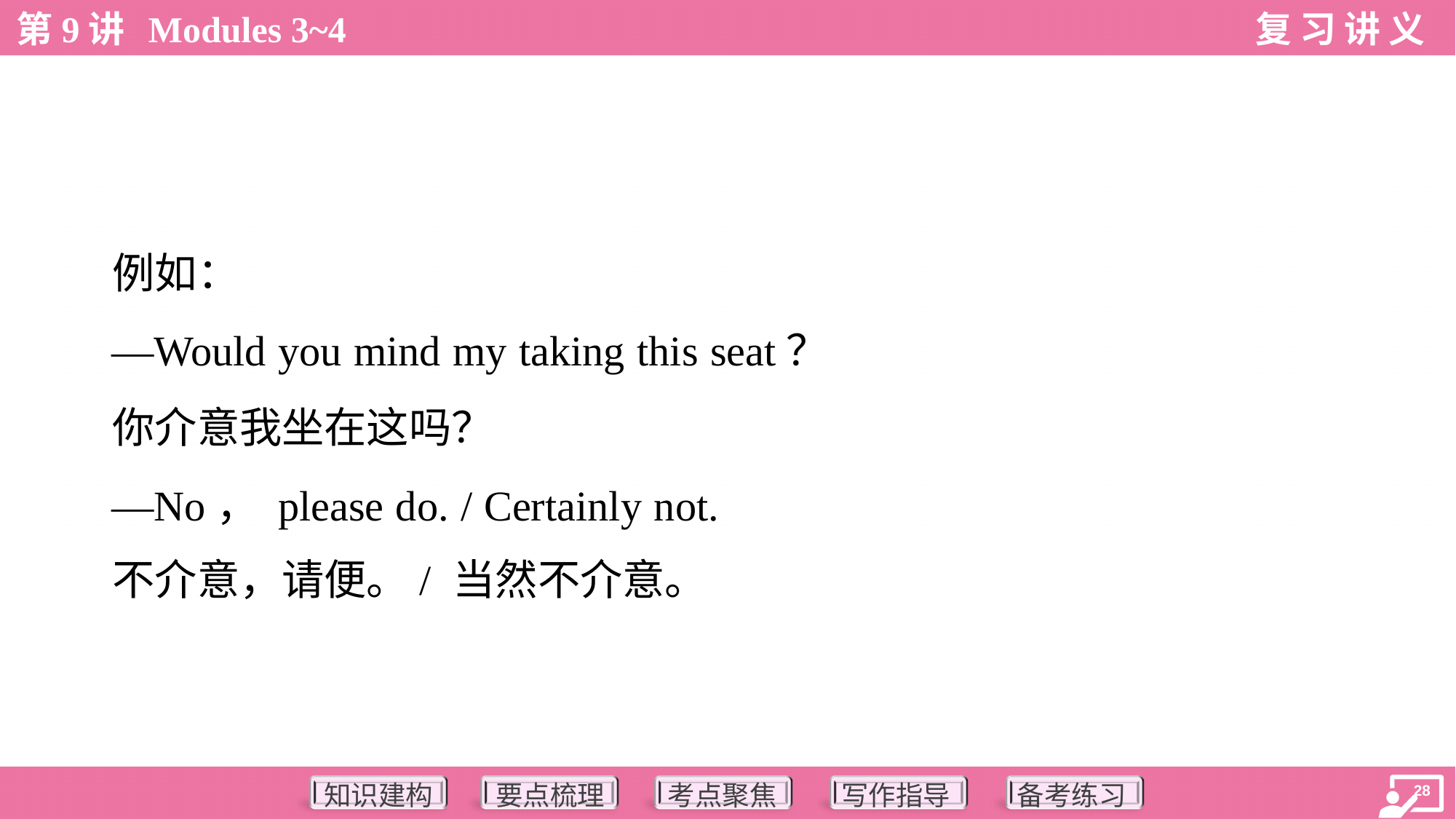

例如：
    —Would you mind my taking this seat？
    你介意我坐在这吗？
    —No， please do. / Certainly not.
    不介意，请便。/ 当然不介意。